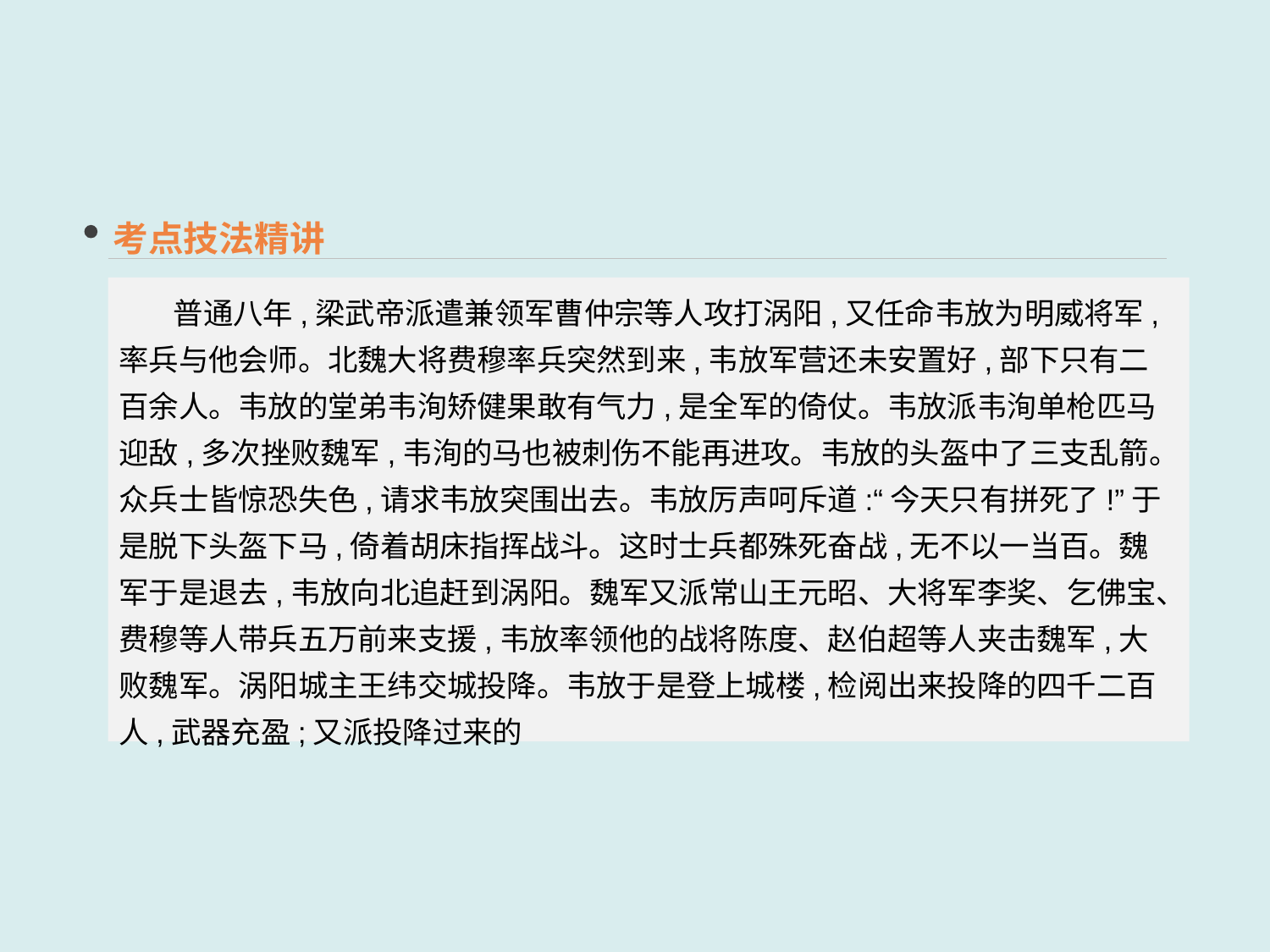

考点技法精讲

       普通八年,梁武帝派遣兼领军曹仲宗等人攻打涡阳,又任命韦放为明威将军,率兵与他会师。北魏大将费穆率兵突然到来,韦放军营还未安置好,部下只有二百余人。韦放的堂弟韦洵矫健果敢有气力,是全军的倚仗。韦放派韦洵单枪匹马迎敌,多次挫败魏军,韦洵的马也被刺伤不能再进攻。韦放的头盔中了三支乱箭。众兵士皆惊恐失色,请求韦放突围出去。韦放厉声呵斥道:“今天只有拼死了!”于是脱下头盔下马,倚着胡床指挥战斗。这时士兵都殊死奋战,无不以一当百。魏军于是退去,韦放向北追赶到涡阳。魏军又派常山王元昭、大将军李奖、乞佛宝、费穆等人带兵五万前来支援,韦放率领他的战将陈度、赵伯超等人夹击魏军,大败魏军。涡阳城主王纬交城投降。韦放于是登上城楼,检阅出来投降的四千二百人,武器充盈;又派投降过来的